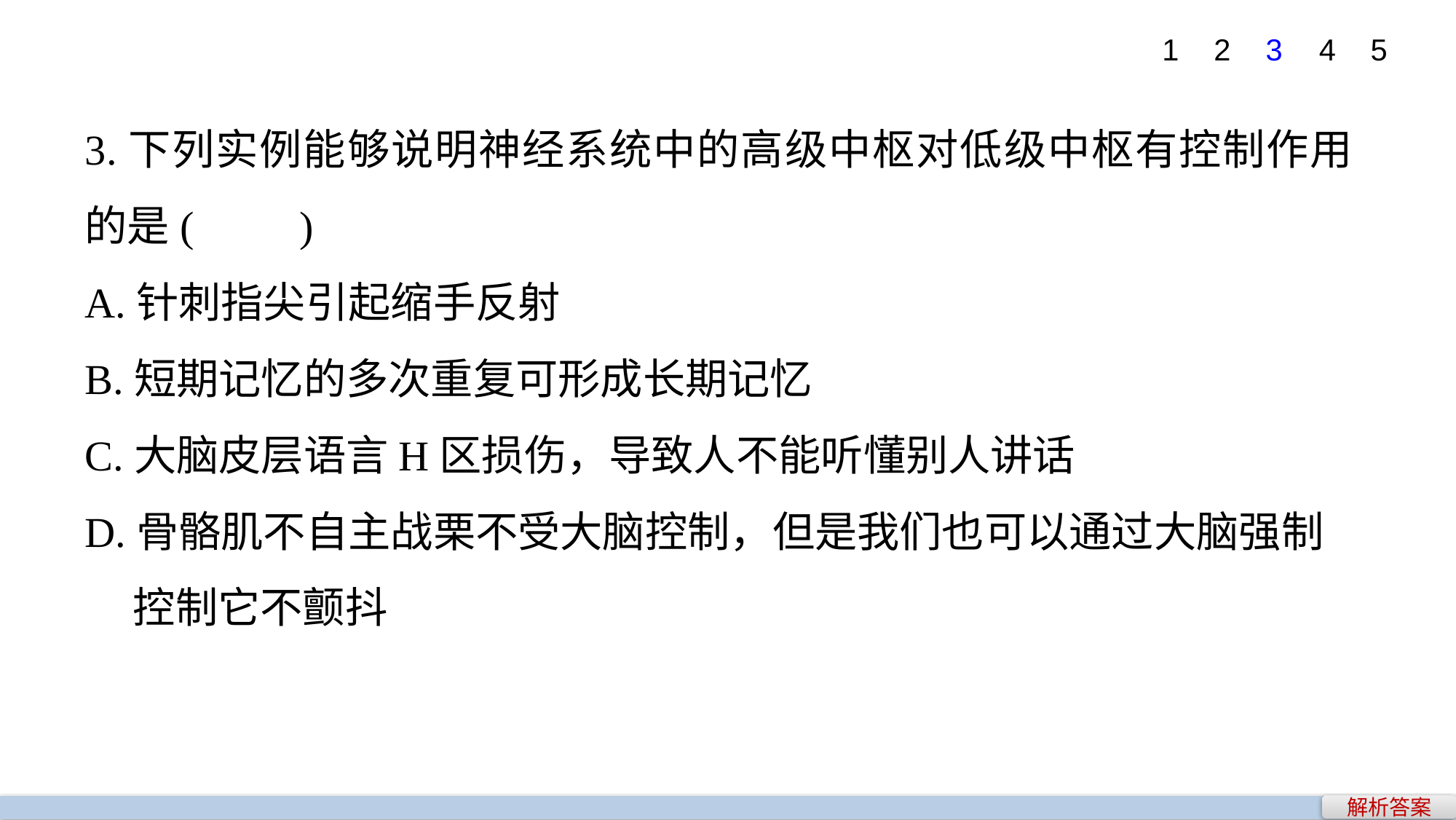

1
2
3
4
5
3.下列实例能够说明神经系统中的高级中枢对低级中枢有控制作用的是(　　)
A.针刺指尖引起缩手反射
B.短期记忆的多次重复可形成长期记忆
C.大脑皮层语言H区损伤，导致人不能听懂别人讲话
D.骨骼肌不自主战栗不受大脑控制，但是我们也可以通过大脑强制
    控制它不颤抖
解析答案